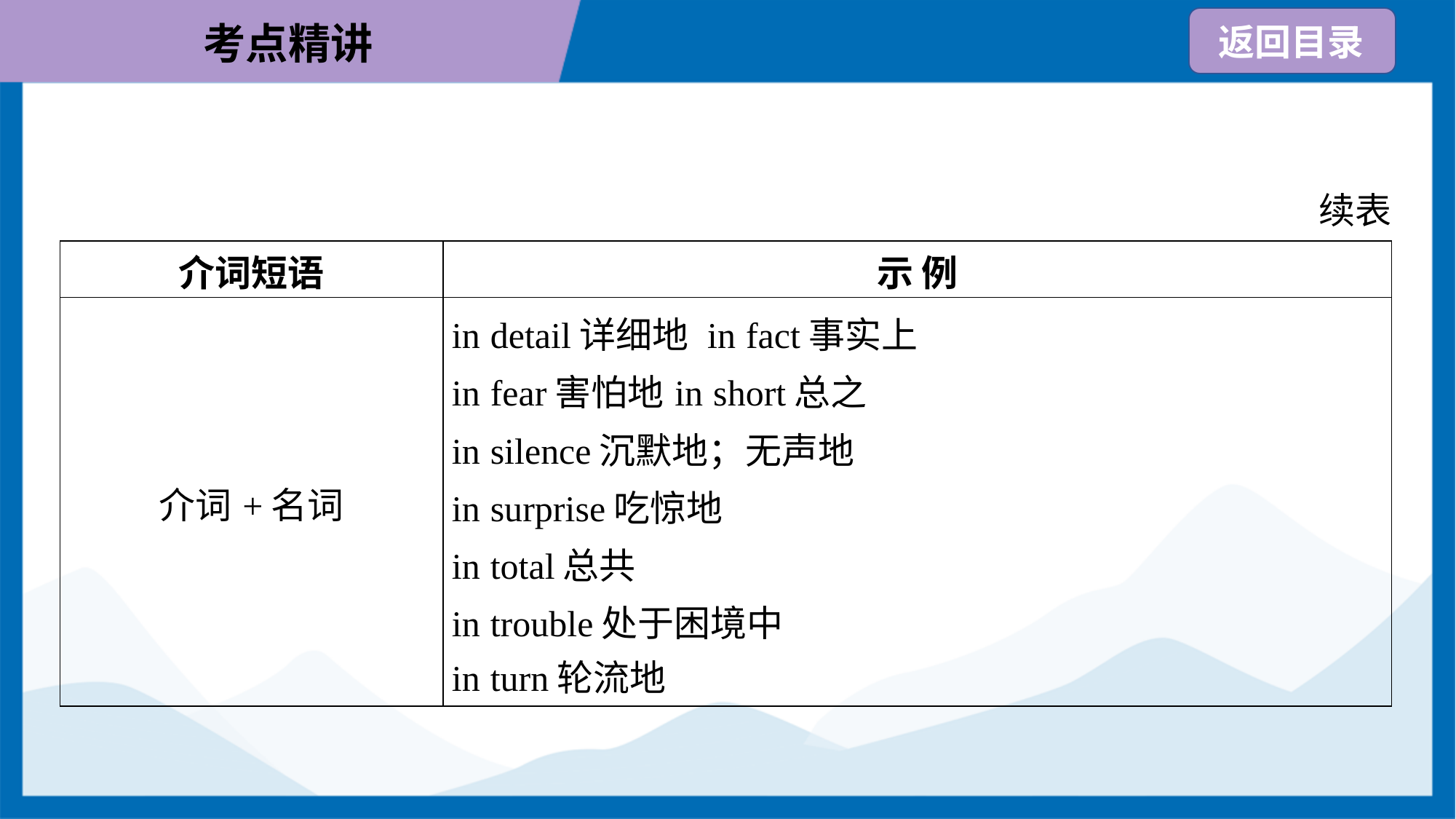

续表
| 介词短语 | 示 例 |
| --- | --- |
| 介词+名词 | in detail详细地 in fact事实上 in fear害怕地in short总之 in silence沉默地；无声地 in surprise吃惊地 in total总共 in trouble处于困境中 in turn轮流地 |